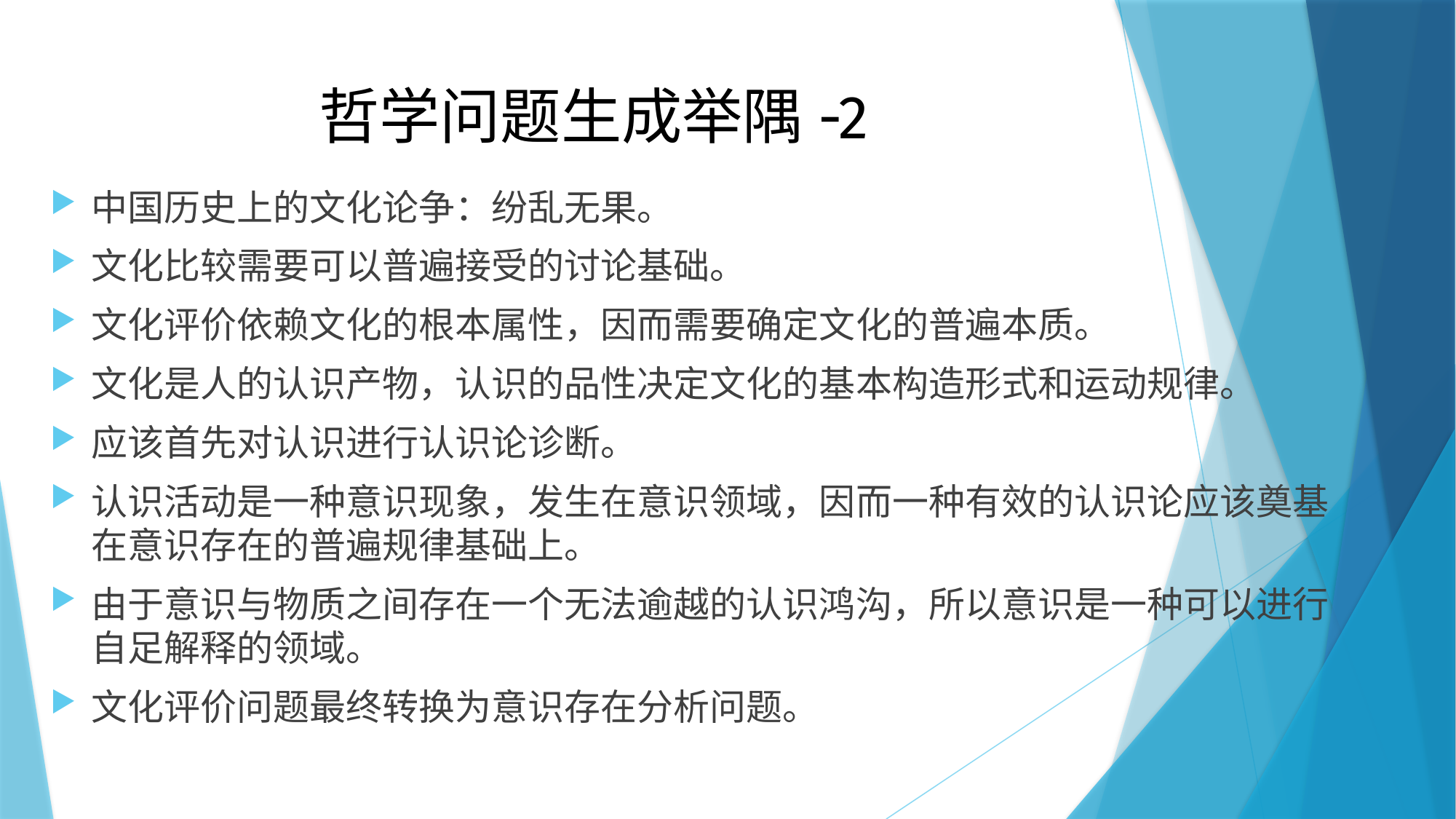

# 哲学问题生成举隅-2
中国历史上的文化论争：纷乱无果。
文化比较需要可以普遍接受的讨论基础。
文化评价依赖文化的根本属性，因而需要确定文化的普遍本质。
文化是人的认识产物，认识的品性决定文化的基本构造形式和运动规律。
应该首先对认识进行认识论诊断。
认识活动是一种意识现象，发生在意识领域，因而一种有效的认识论应该奠基在意识存在的普遍规律基础上。
由于意识与物质之间存在一个无法逾越的认识鸿沟，所以意识是一种可以进行自足解释的领域。
文化评价问题最终转换为意识存在分析问题。